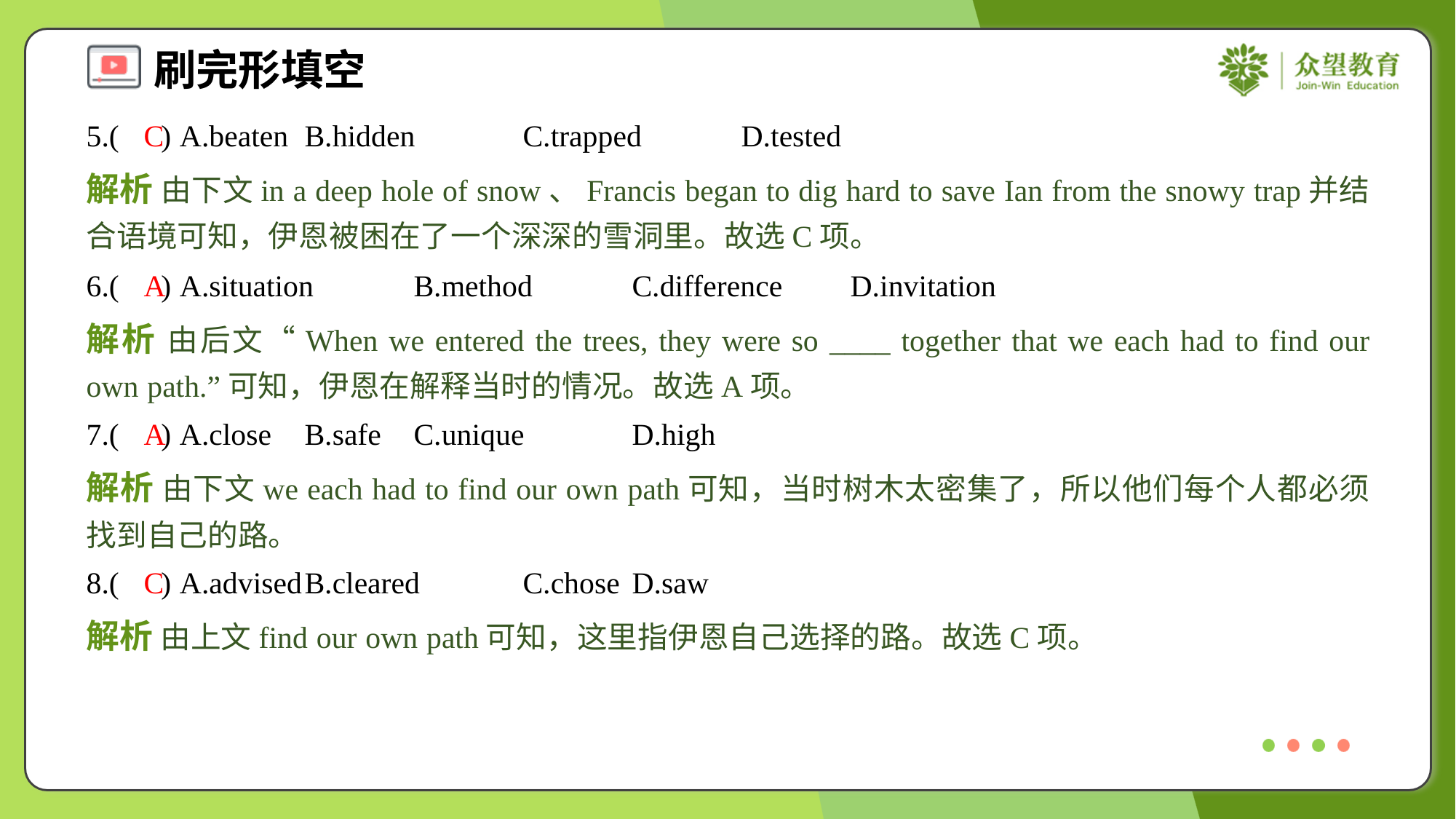

5.(     ) A.beaten	B.hidden	C.trapped	D.tested
C
解析 由下文in a deep hole of snow、Francis began to dig hard to save Ian from the snowy trap并结合语境可知，伊恩被困在了一个深深的雪洞里。故选C项。
6.(     ) A.situation	B.method	C.difference	D.invitation
A
解析 由后文“When we entered the trees, they were so ____ together that we each had to find our own path.”可知，伊恩在解释当时的情况。故选A项。
7.(     ) A.close	B.safe	C.unique	D.high
A
解析 由下文we each had to find our own path可知，当时树木太密集了，所以他们每个人都必须找到自己的路。
8.(     ) A.advised	B.cleared	C.chose	D.saw
C
解析 由上文find our own path可知，这里指伊恩自己选择的路。故选C项。